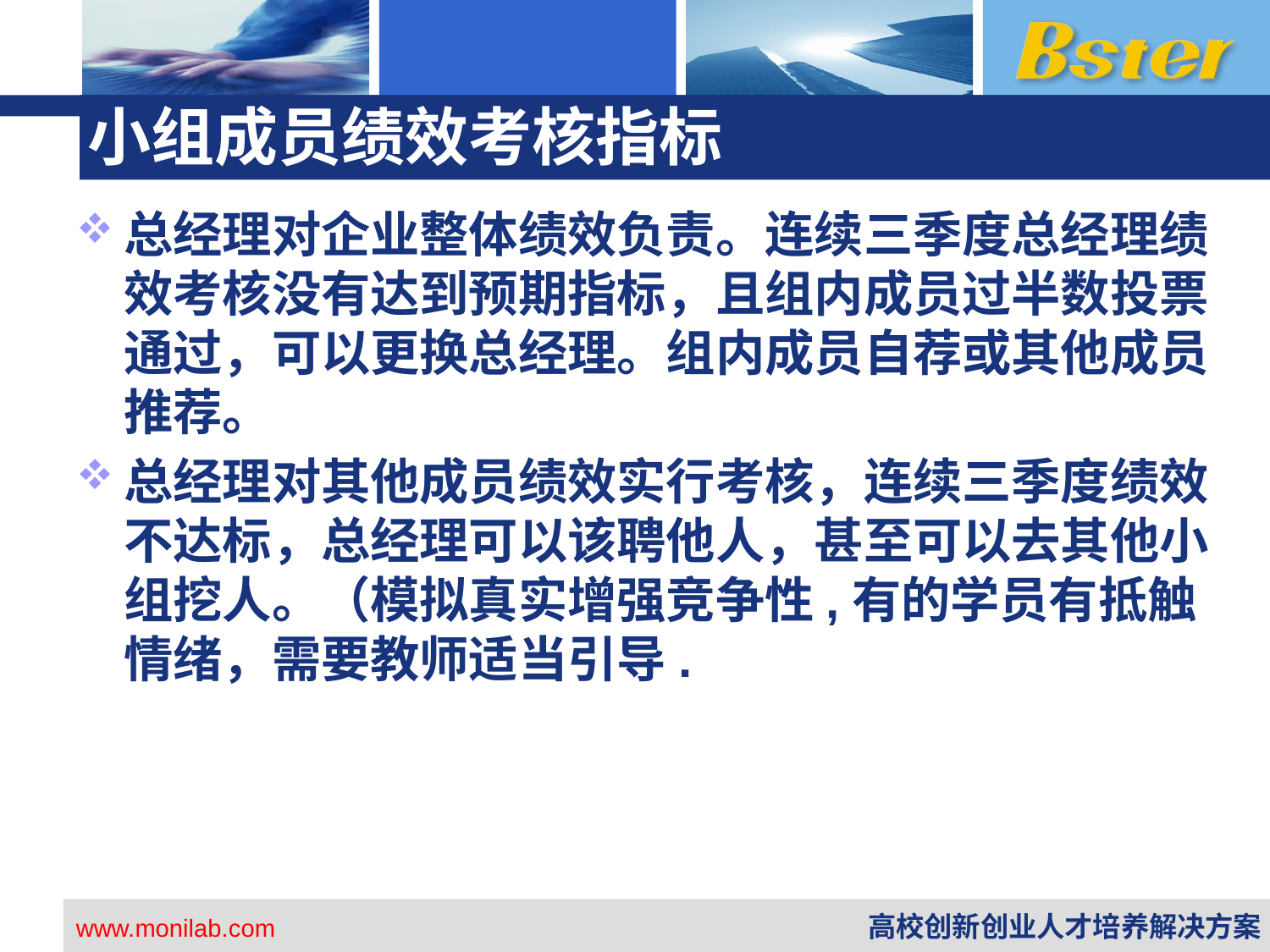

# 小组成员绩效考核指标
总经理对企业整体绩效负责。连续三季度总经理绩效考核没有达到预期指标，且组内成员过半数投票通过，可以更换总经理。组内成员自荐或其他成员推荐。
总经理对其他成员绩效实行考核，连续三季度绩效不达标，总经理可以该聘他人，甚至可以去其他小组挖人。（模拟真实增强竞争性,有的学员有抵触情绪，需要教师适当引导.